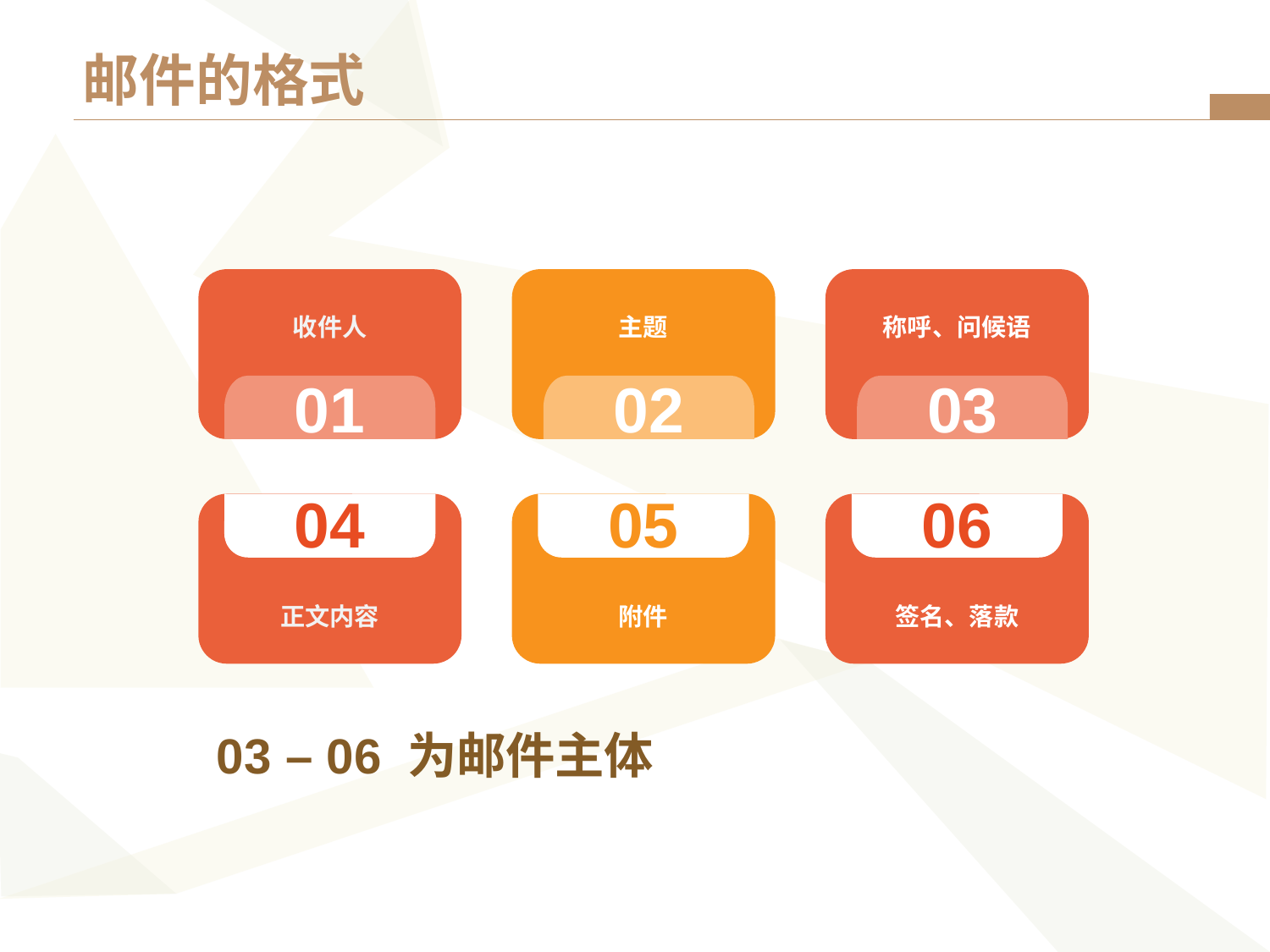

# 邮件的格式
收件人
主题
称呼、问候语
01
02
03
正文内容
04
附件
05
签名、落款
06
03 – 06 为邮件主体